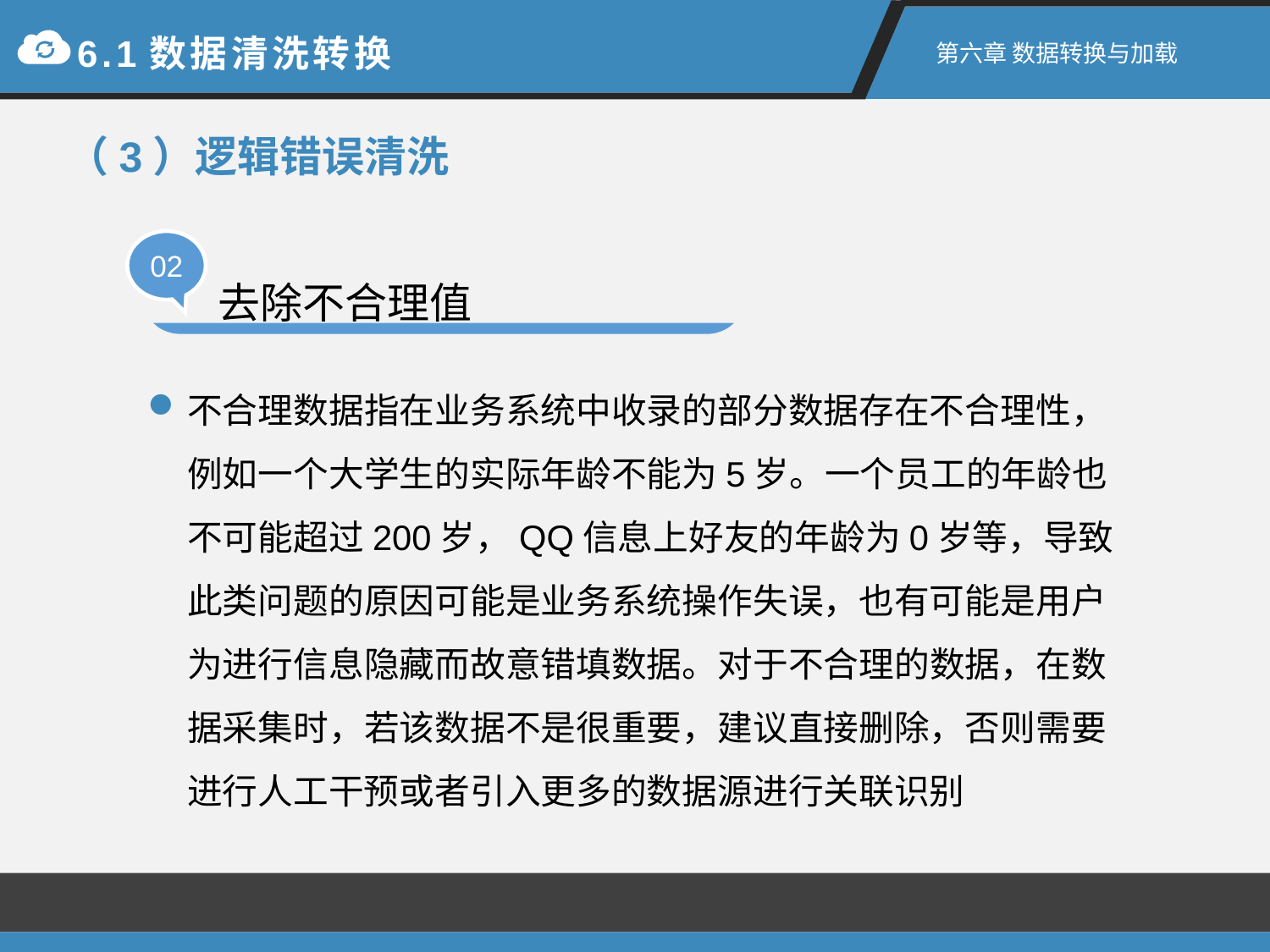

6.1数据清洗转换

第六章 数据转换与加载
（3）逻辑错误清洗
02

去除不合理值

不合理数据指在业务系统中收录的部分数据存在不合理性，例如一个大学生的实际年龄不能为5岁。一个员工的年龄也不可能超过200岁，QQ信息上好友的年龄为0岁等，导致此类问题的原因可能是业务系统操作失误，也有可能是用户为进行信息隐藏而故意错填数据。对于不合理的数据，在数据采集时，若该数据不是很重要，建议直接删除，否则需要进行人工干预或者引入更多的数据源进行关联识别